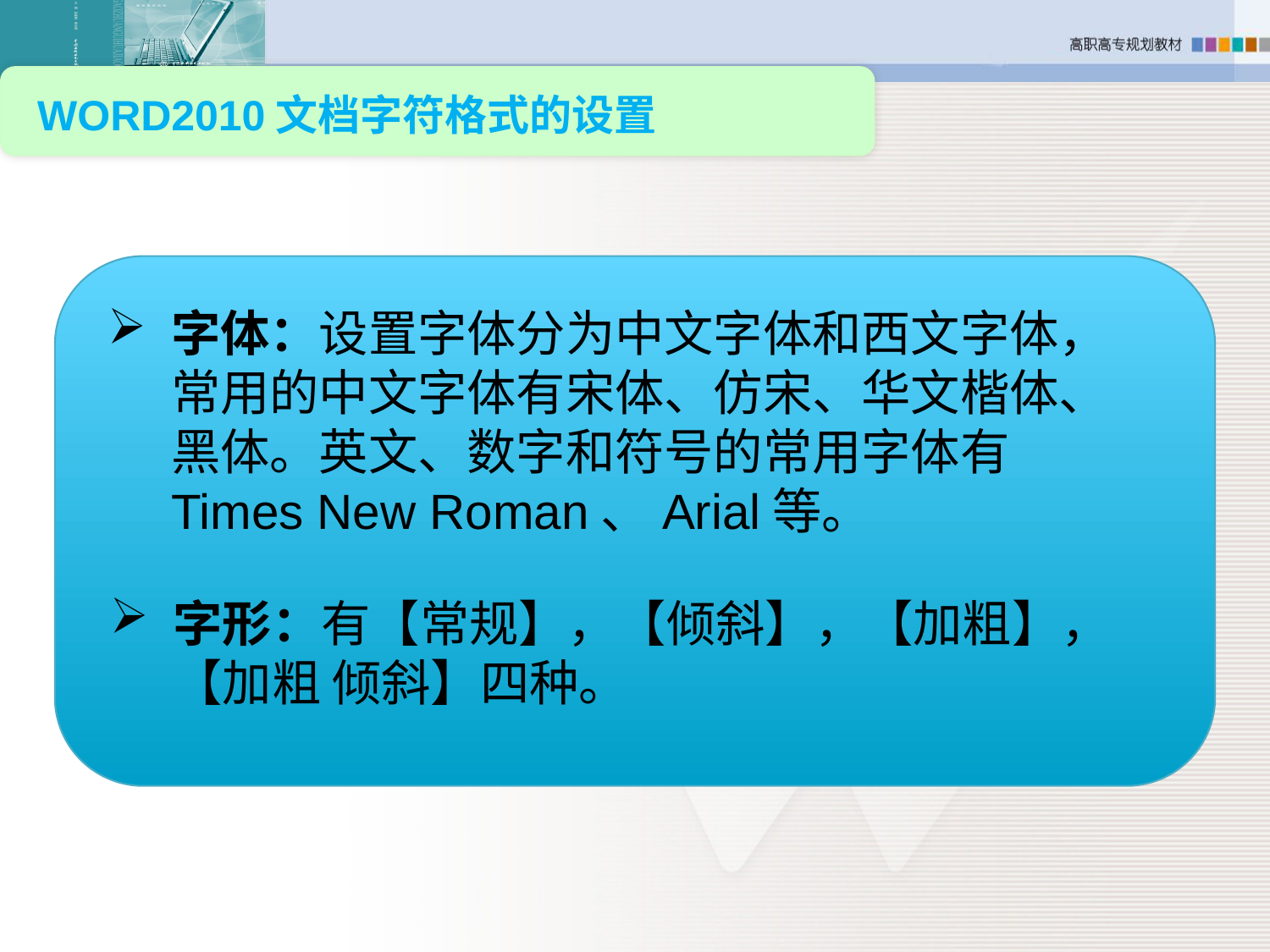

word2010文档字符格式的设置

字体：设置字体分为中文字体和西文字体，常用的中文字体有宋体、仿宋、华文楷体、黑体。英文、数字和符号的常用字体有Times New Roman、Arial等。
字形：有【常规】，【倾斜】，【加粗】，【加粗 倾斜】四种。